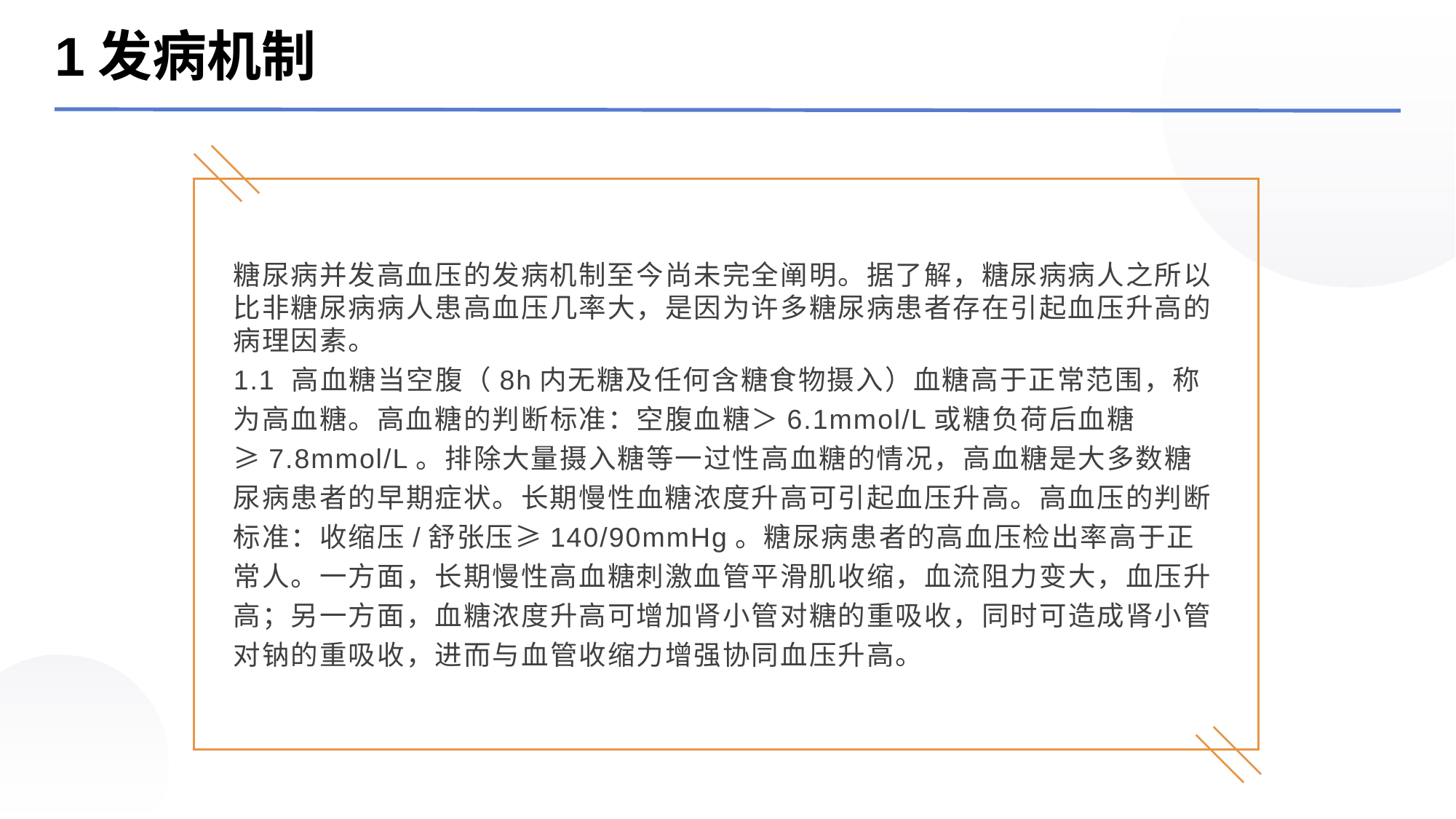

1发病机制

糖尿病并发高血压的发病机制至今尚未完全阐明。据了解，糖尿病病人之所以比非糖尿病病人患高血压几率大，是因为许多糖尿病患者存在引起血压升高的病理因素。
1.1 高血糖当空腹（8h内无糖及任何含糖食物摄入）血糖高于正常范围，称为高血糖。高血糖的判断标准：空腹血糖＞6.1mmol/L或糖负荷后血糖≥7.8mmol/L。排除大量摄入糖等一过性高血糖的情况，高血糖是大多数糖尿病患者的早期症状。长期慢性血糖浓度升高可引起血压升高。高血压的判断标准：收缩压/舒张压≥140/90mmHg。糖尿病患者的高血压检出率高于正常人。一方面，长期慢性高血糖刺激血管平滑肌收缩，血流阻力变大，血压升高；另一方面，血糖浓度升高可增加肾小管对糖的重吸收，同时可造成肾小管对钠的重吸收，进而与血管收缩力增强协同血压升高。